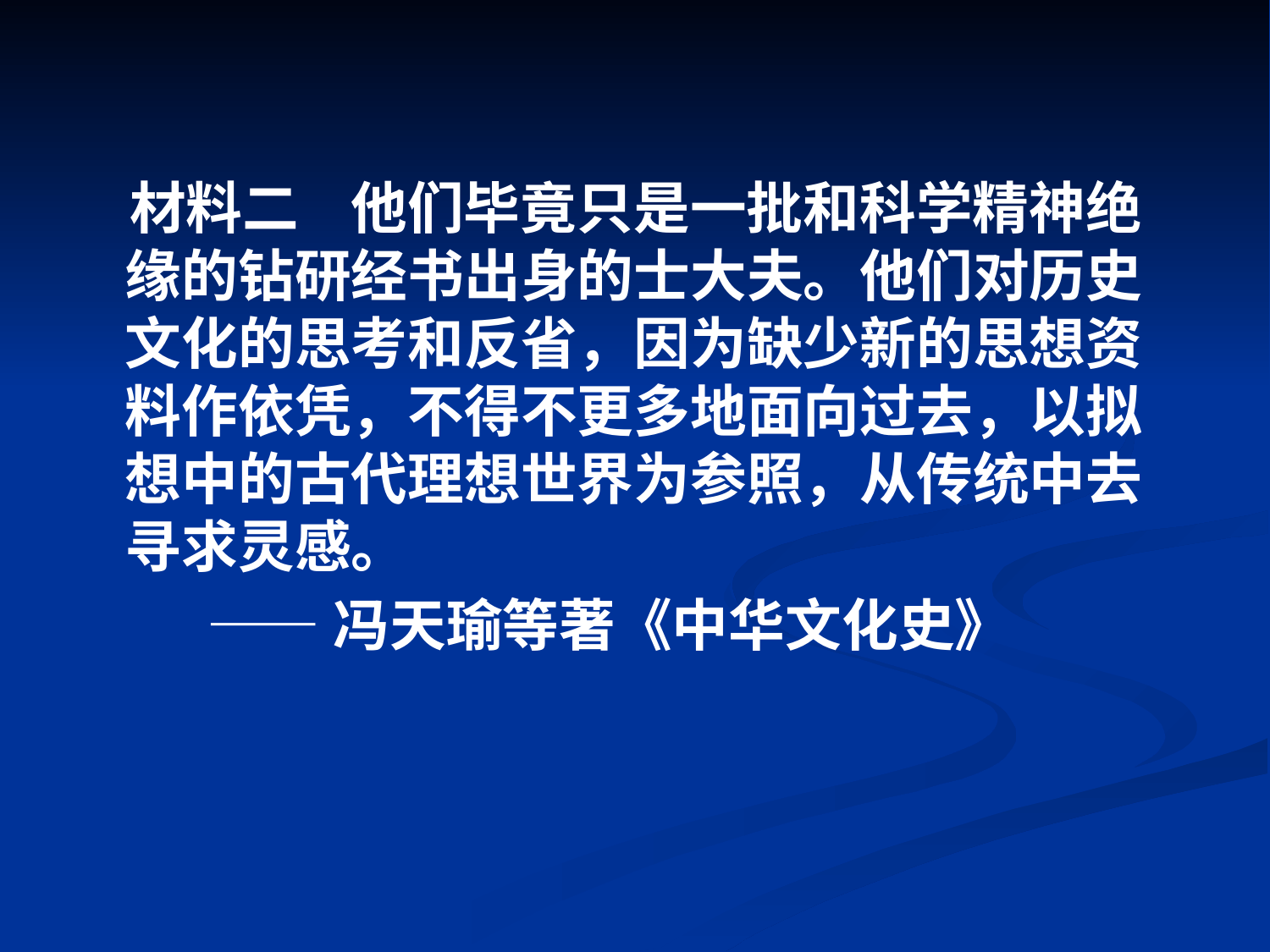

材料二    他们毕竟只是一批和科学精神绝缘的钻研经书出身的士大夫。他们对历史文化的思考和反省，因为缺少新的思想资料作依凭，不得不更多地面向过去，以拟想中的古代理想世界为参照，从传统中去寻求灵感。
          ——冯天瑜等著《中华文化史》